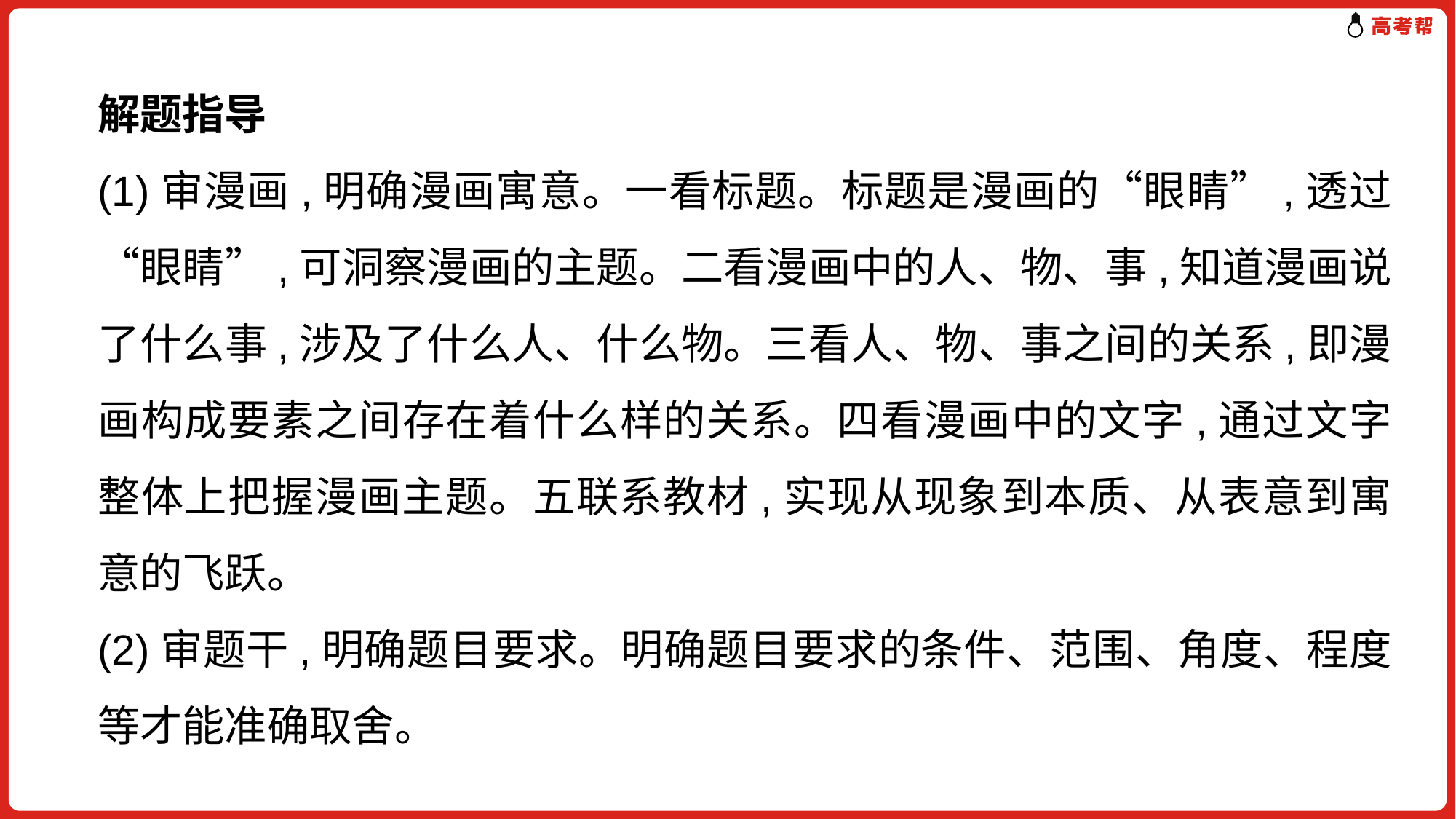

解题指导
(1)审漫画,明确漫画寓意。一看标题。标题是漫画的“眼睛”,透过“眼睛”,可洞察漫画的主题。二看漫画中的人、物、事,知道漫画说了什么事,涉及了什么人、什么物。三看人、物、事之间的关系,即漫画构成要素之间存在着什么样的关系。四看漫画中的文字,通过文字整体上把握漫画主题。五联系教材,实现从现象到本质、从表意到寓意的飞跃。
(2)审题干,明确题目要求。明确题目要求的条件、范围、角度、程度等才能准确取舍。